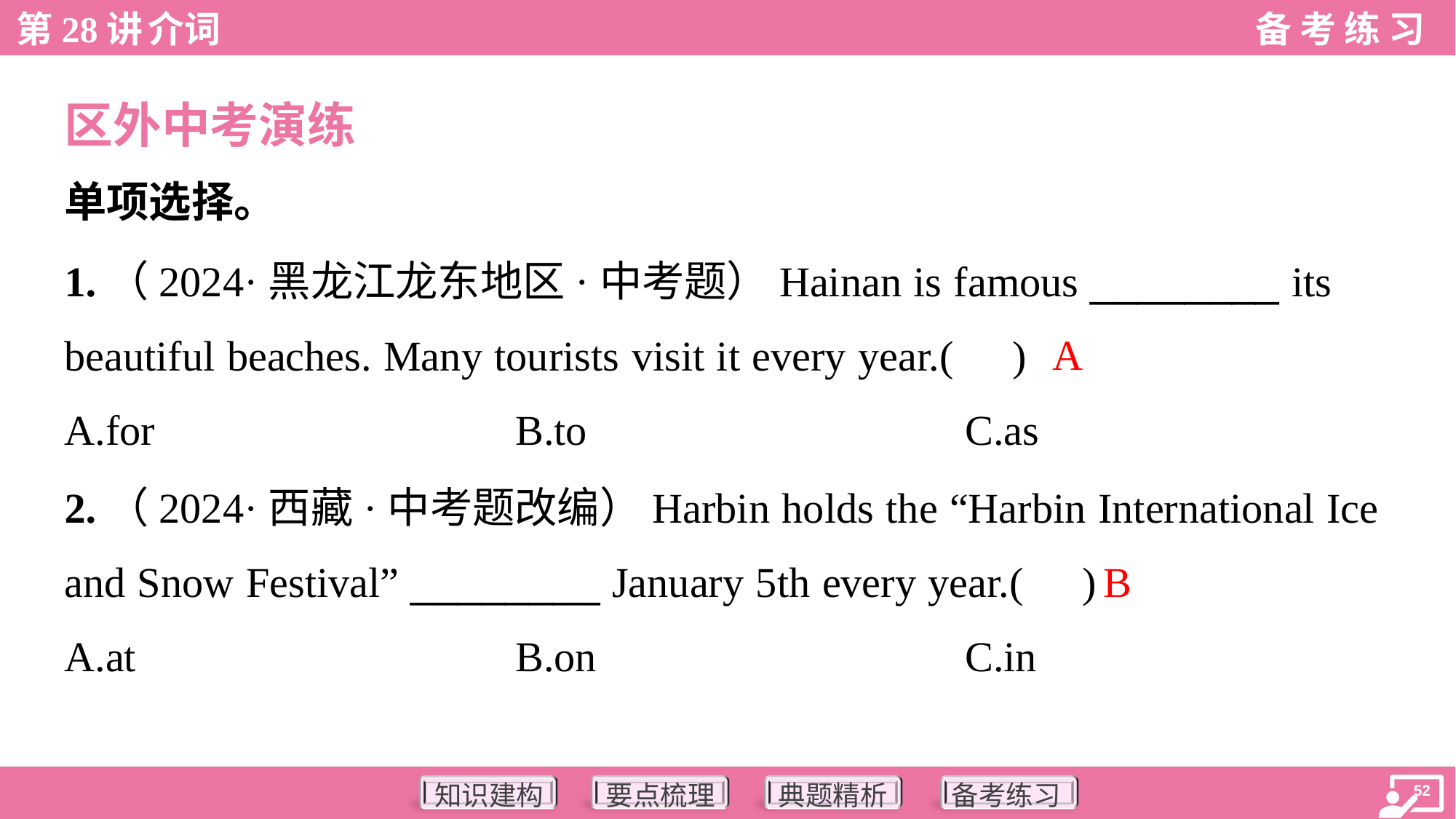

区外中考演练
单项选择。
1.（2024·黑龙江龙东地区·中考题）Hainan is famous ________ its
beautiful beaches. Many tourists visit it every year.(     )
A
A.for	B.to	C.as
2.（2024·西藏·中考题改编）Harbin holds the “Harbin International Ice
and Snow Festival” ________ January 5th every year.(     )
B
A.at	B.on	C.in